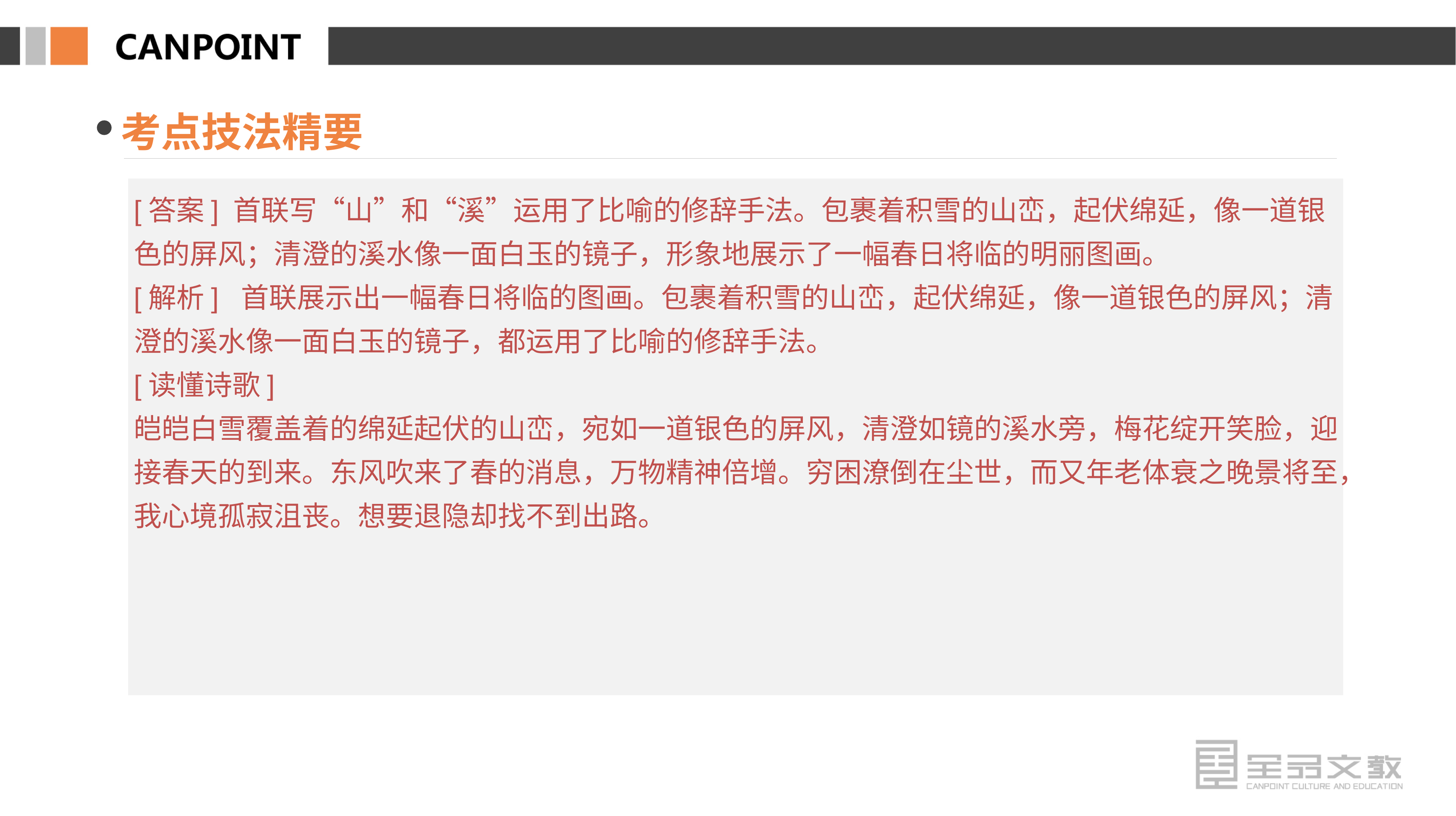

考点技法精要

[答案] 首联写“山”和“溪”运用了比喻的修辞手法。包裹着积雪的山峦，起伏绵延，像一道银色的屏风；清澄的溪水像一面白玉的镜子，形象地展示了一幅春日将临的明丽图画。
[解析]  首联展示出一幅春日将临的图画。包裹着积雪的山峦，起伏绵延，像一道银色的屏风；清澄的溪水像一面白玉的镜子，都运用了比喻的修辞手法。
[读懂诗歌]
皑皑白雪覆盖着的绵延起伏的山峦，宛如一道银色的屏风，清澄如镜的溪水旁，梅花绽开笑脸，迎接春天的到来。东风吹来了春的消息，万物精神倍增。穷困潦倒在尘世，而又年老体衰之晚景将至，我心境孤寂沮丧。想要退隐却找不到出路。